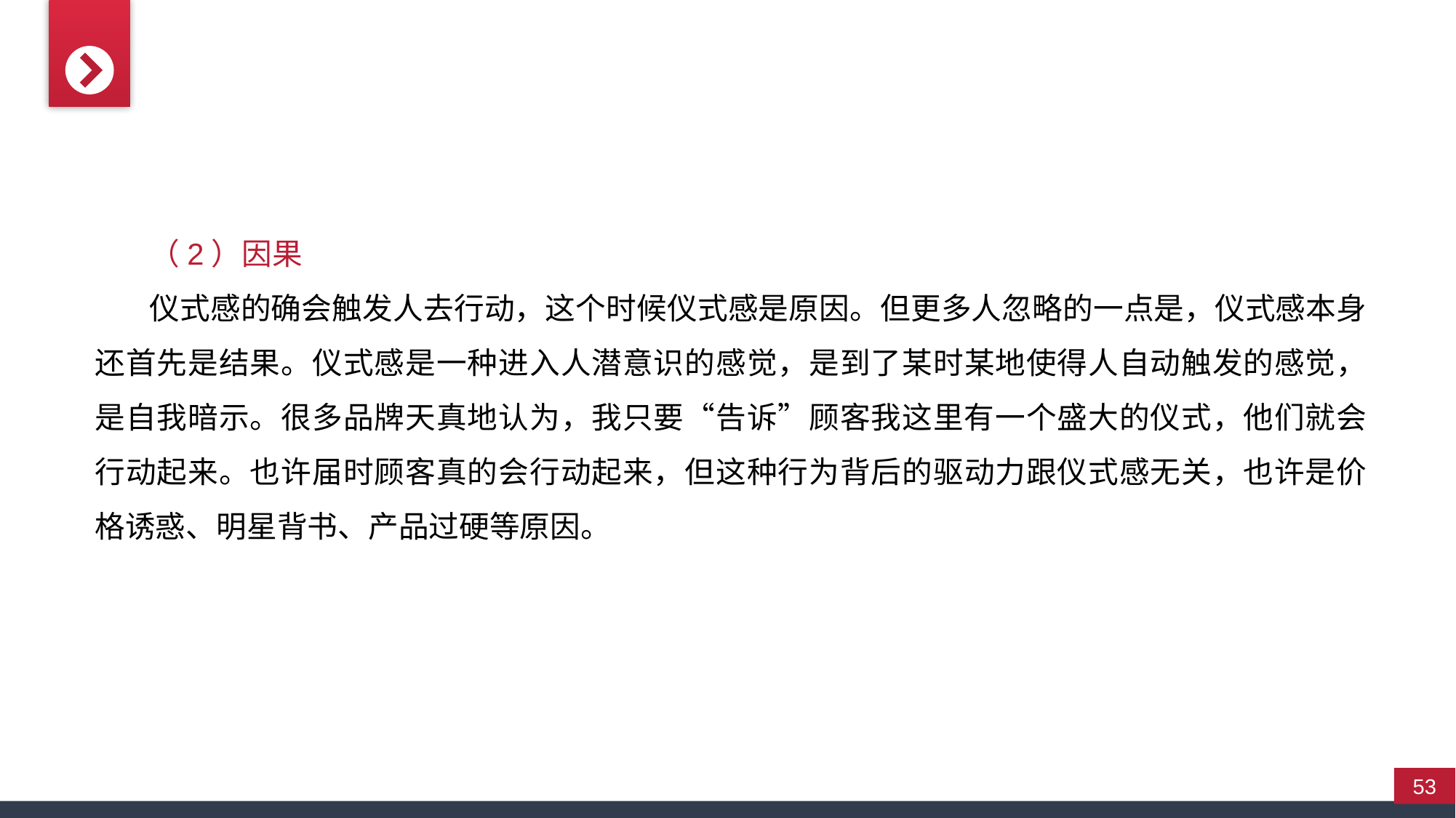

（2）因果
仪式感的确会触发人去行动，这个时候仪式感是原因。但更多人忽略的⼀点是，仪式感本身还首先是结果。仪式感是一种进入人潜意识的感觉，是到了某时某地使得人自动触发的感觉，是自我暗示。很多品牌天真地认为，我只要“告诉”顾客我这里有一个盛大的仪式，他们就会行动起来。也许届时顾客真的会行动起来，但这种行为背后的驱动力跟仪式感无关，也许是价格诱惑、明星背书、产品过硬等原因。